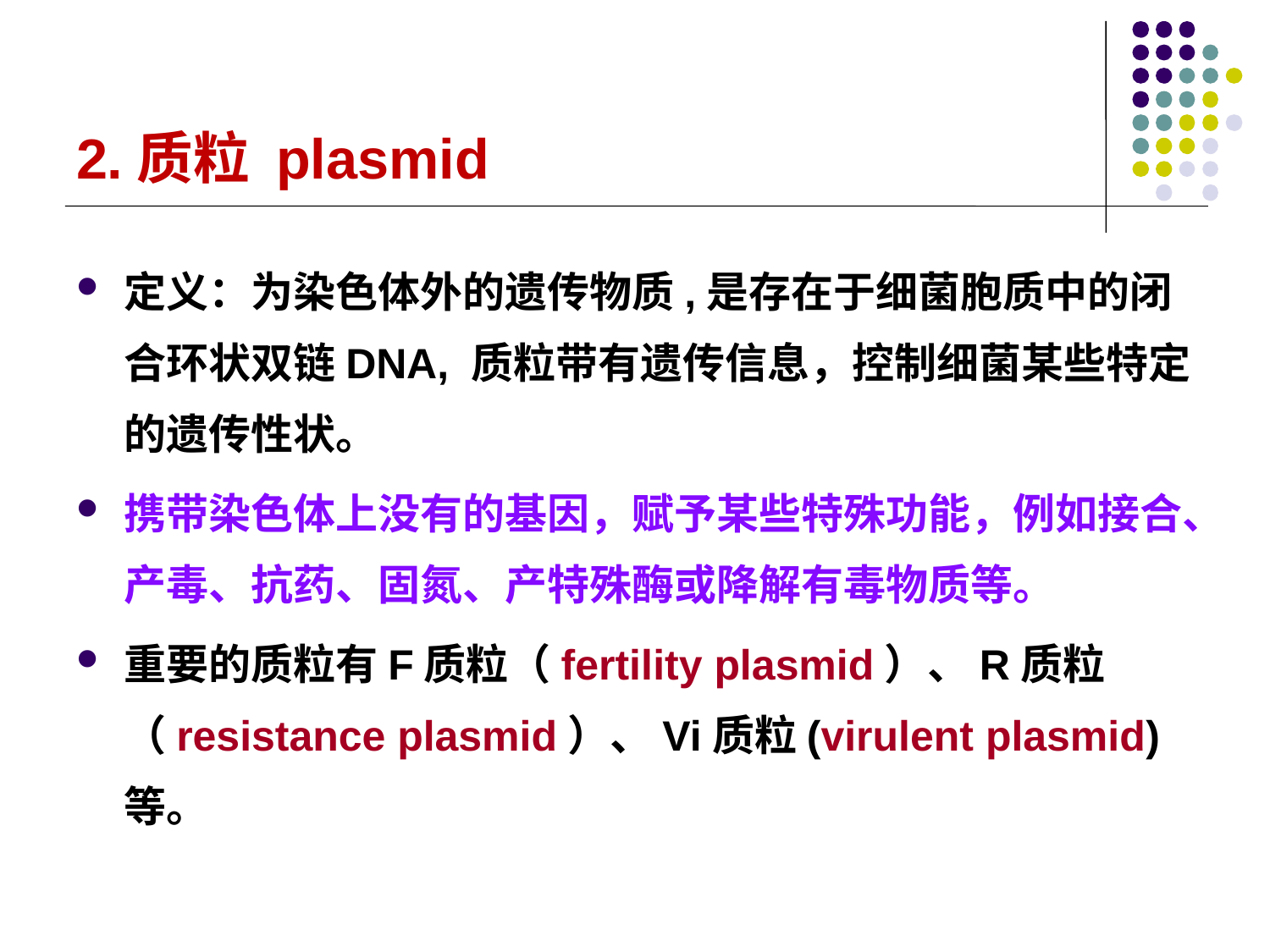

# 2.质粒 plasmid
定义：为染色体外的遗传物质,是存在于细菌胞质中的闭合环状双链DNA, 质粒带有遗传信息，控制细菌某些特定的遗传性状。
携带染色体上没有的基因，赋予某些特殊功能，例如接合、产毒、抗药、固氮、产特殊酶或降解有毒物质等。
重要的质粒有F质粒（fertility plasmid）、R质粒（resistance plasmid）、Vi质粒(virulent plasmid)等。